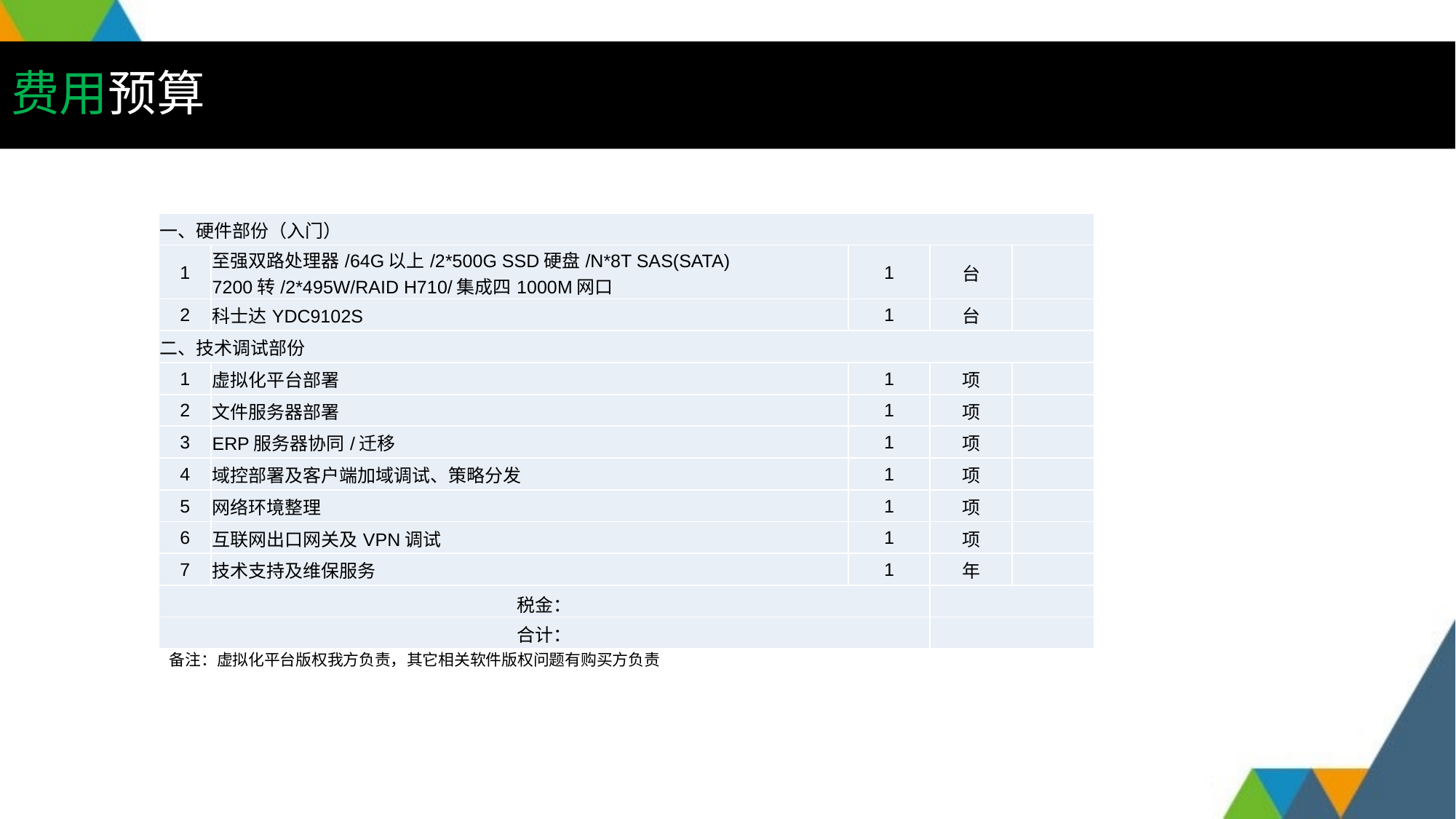

# 费用预算
| 一、硬件部份（入门） |  |  |  |  |
| --- | --- | --- | --- | --- |
| 1 | 至强双路处理器/64G以上/2\*500G SSD硬盘/N\*8T SAS(SATA) 7200转/2\*495W/RAID H710/集成四1000M网口 | 1 | 台 |  |
| 2 | 科士达YDC9102S | 1 | 台 |  |
| 二、技术调试部份 |  |  |  |  |
| 1 | 虚拟化平台部署 | 1 | 项 |  |
| 2 | 文件服务器部署 | 1 | 项 |  |
| 3 | ERP服务器协同/迁移 | 1 | 项 |  |
| 4 | 域控部署及客户端加域调试、策略分发 | 1 | 项 |  |
| 5 | 网络环境整理 | 1 | 项 |  |
| 6 | 互联网出口网关及VPN调试 | 1 | 项 |  |
| 7 | 技术支持及维保服务 | 1 | 年 |  |
| 税金： |  |  |  |  |
| 合计： |  |  |  |  |
备注：虚拟化平台版权我方负责，其它相关软件版权问题有购买方负责